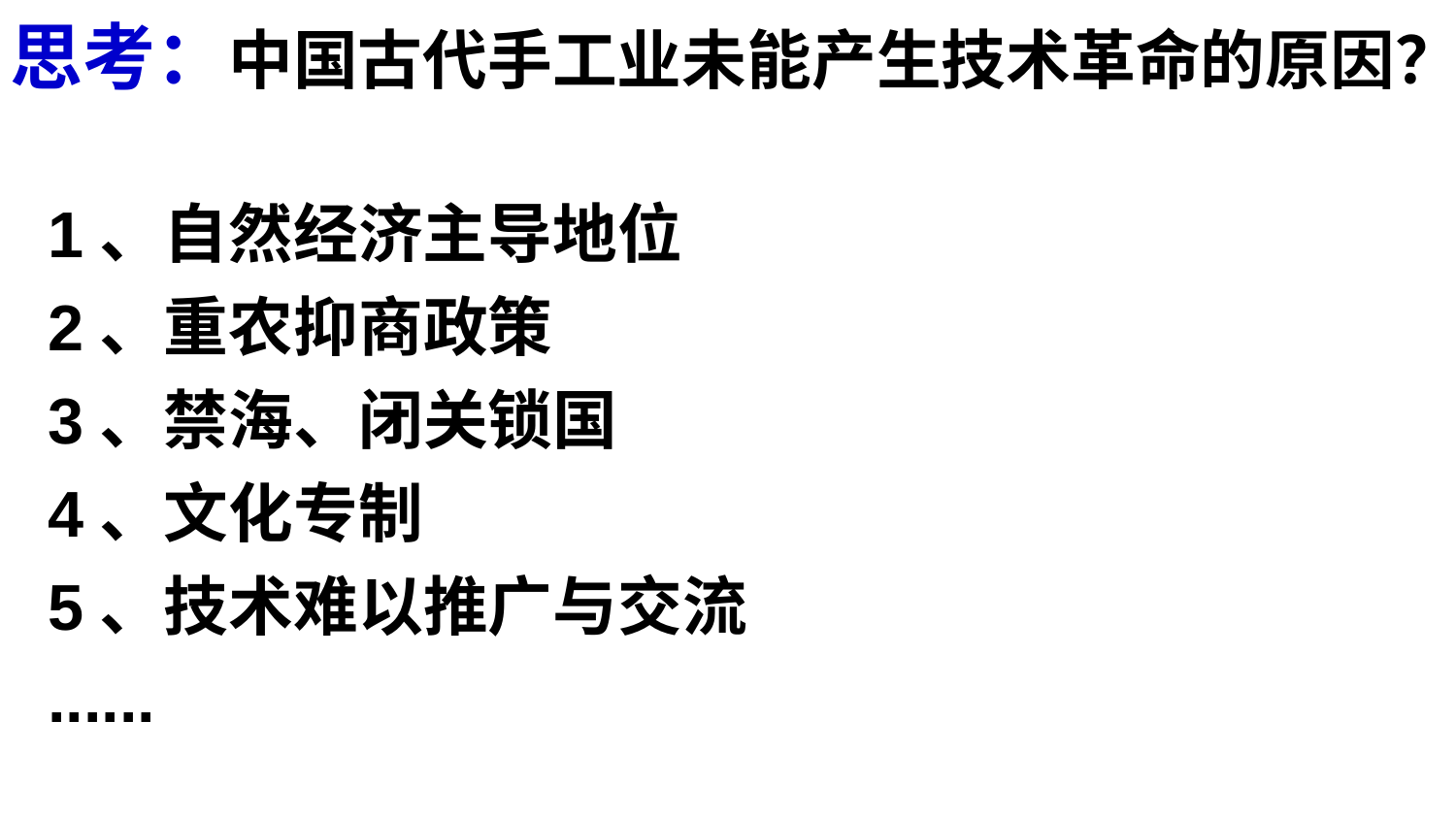

思考：中国古代手工业未能产生技术革命的原因？
1、自然经济主导地位
2、重农抑商政策
3、禁海、闭关锁国
4、文化专制
5、技术难以推广与交流
......